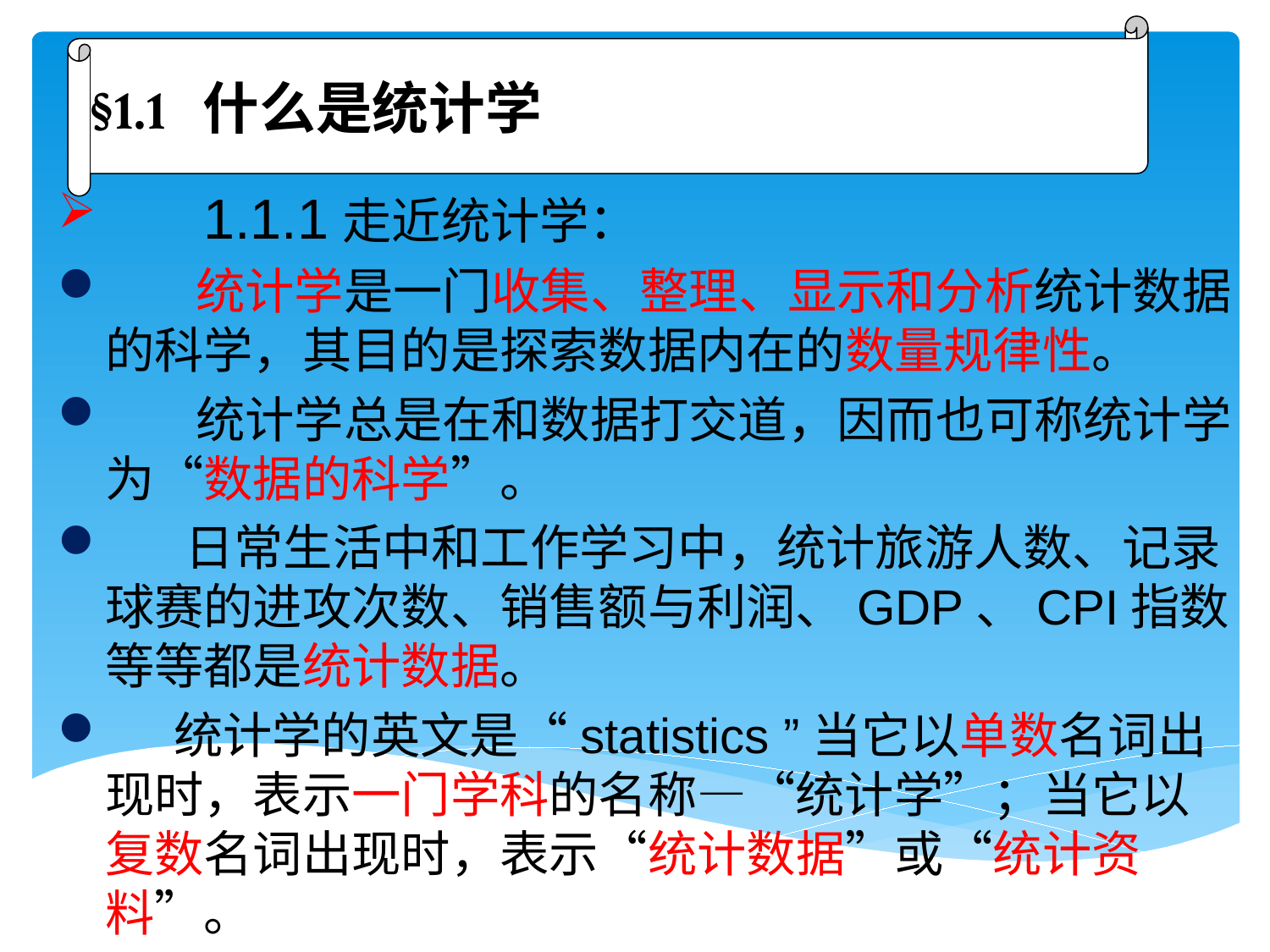

§1.1  什么是统计学
#
      1.1.1走近统计学：
       统计学是一门收集、整理、显示和分析统计数据的科学，其目的是探索数据内在的数量规律性。
       统计学总是在和数据打交道，因而也可称统计学为“数据的科学”。
      日常生活中和工作学习中，统计旅游人数、记录球赛的进攻次数、销售额与利润、GDP、CPI指数等等都是统计数据。
     统计学的英文是“statistics ”当它以单数名词出现时，表示一门学科的名称—“统计学”；当它以复数名词出现时，表示“统计数据”或“统计资料”。